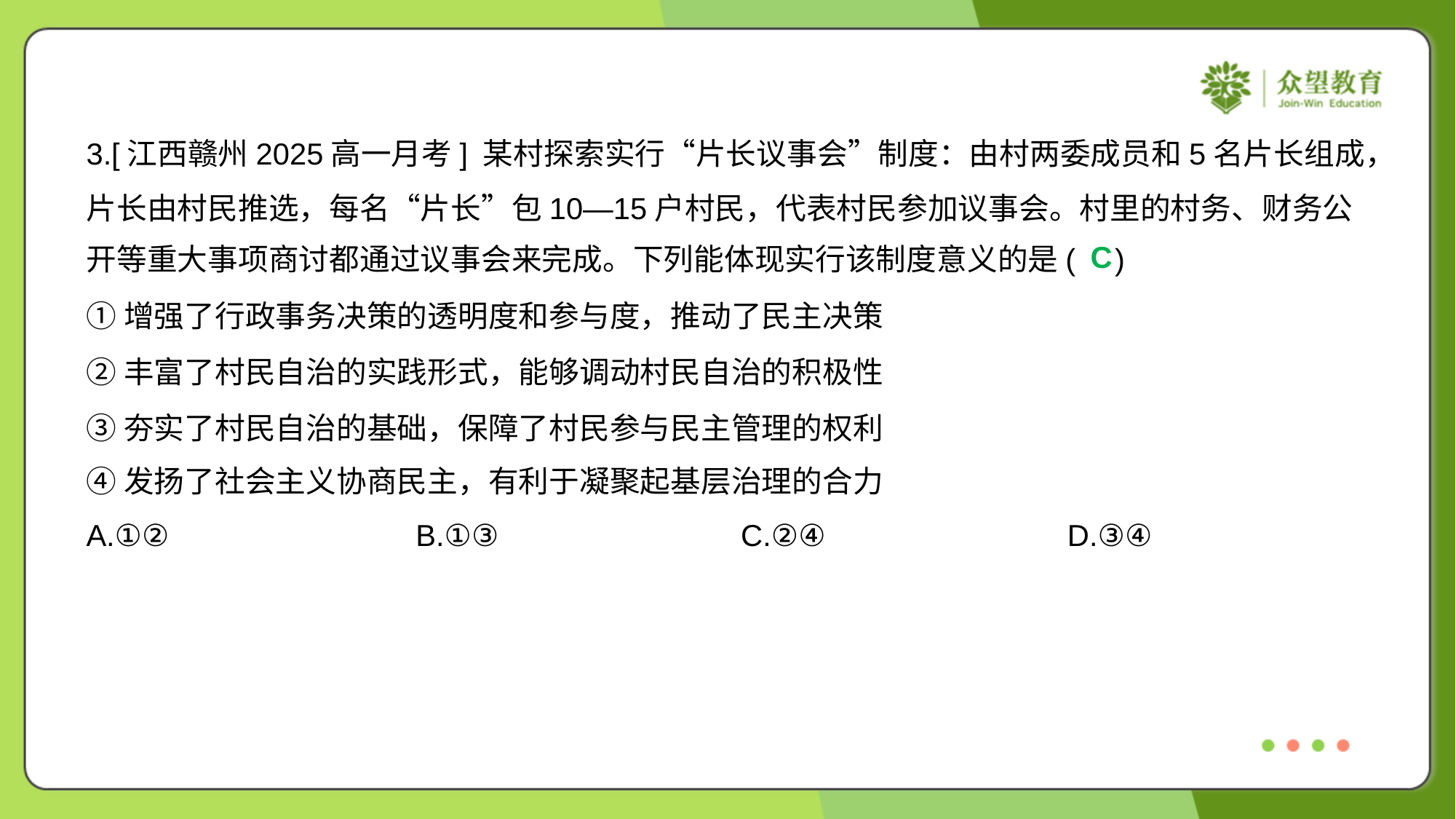

3.[江西赣州2025高一月考] 某村探索实行“片长议事会”制度：由村两委成员和5名片长组成，
片长由村民推选，每名“片长”包10—15户村民，代表村民参加议事会。村里的村务、财务公
开等重大事项商讨都通过议事会来完成。下列能体现实行该制度意义的是(     )
C
①增强了行政事务决策的透明度和参与度，推动了民主决策
②丰富了村民自治的实践形式，能够调动村民自治的积极性
③夯实了村民自治的基础，保障了村民参与民主管理的权利
④发扬了社会主义协商民主，有利于凝聚起基层治理的合力
A.①②	B.①③	C.②④	D.③④